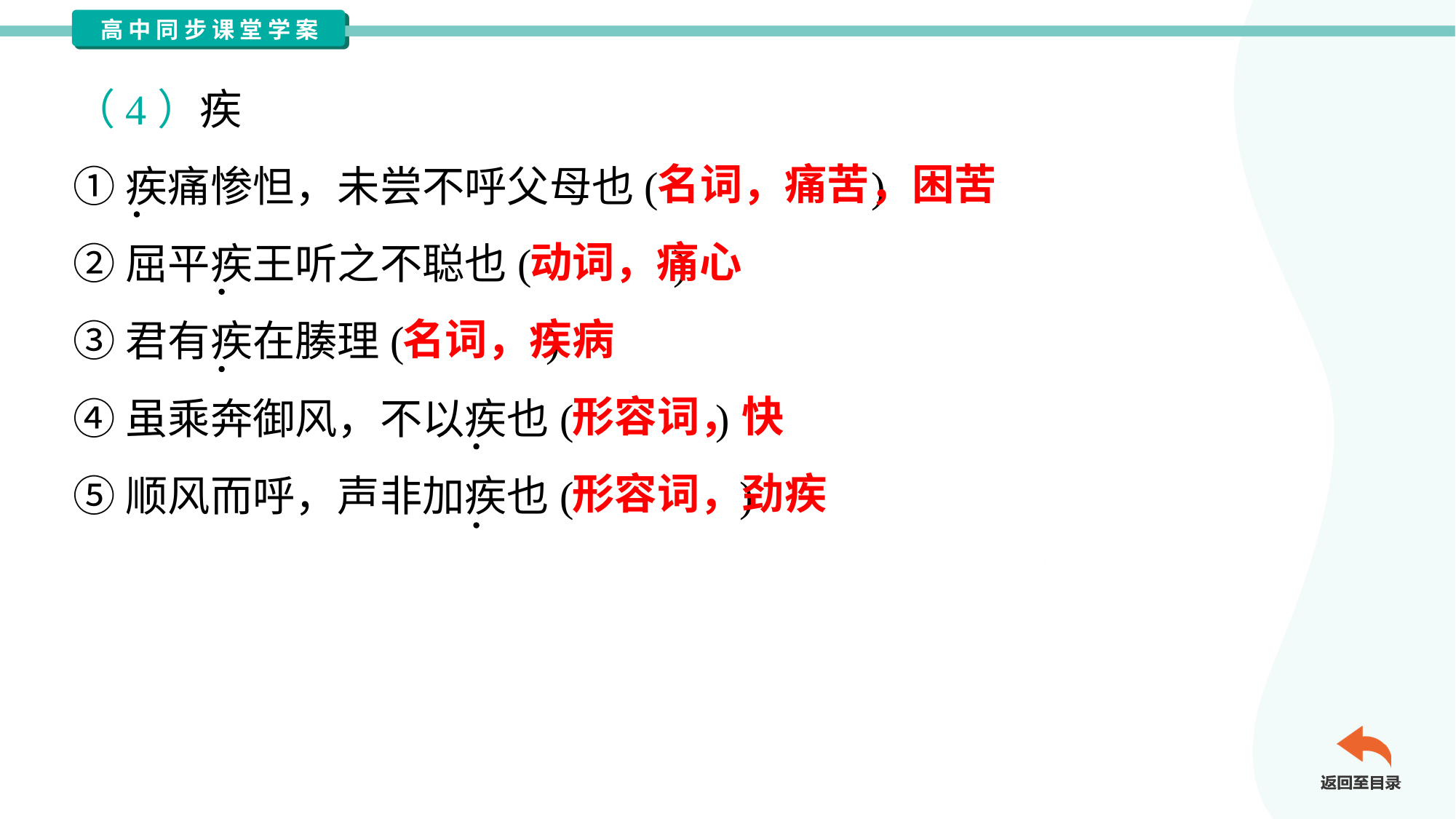

（4）疾
①疾痛惨怛，未尝不呼父母也(                  )
②屈平疾王听之不聪也(            )
③君有疾在腠理(            )
④虽乘奔御风，不以疾也(            )
⑤顺风而呼，声非加疾也(              )
名词，痛苦，困苦
动词，痛心

名词，疾病

形容词，快

形容词，劲疾